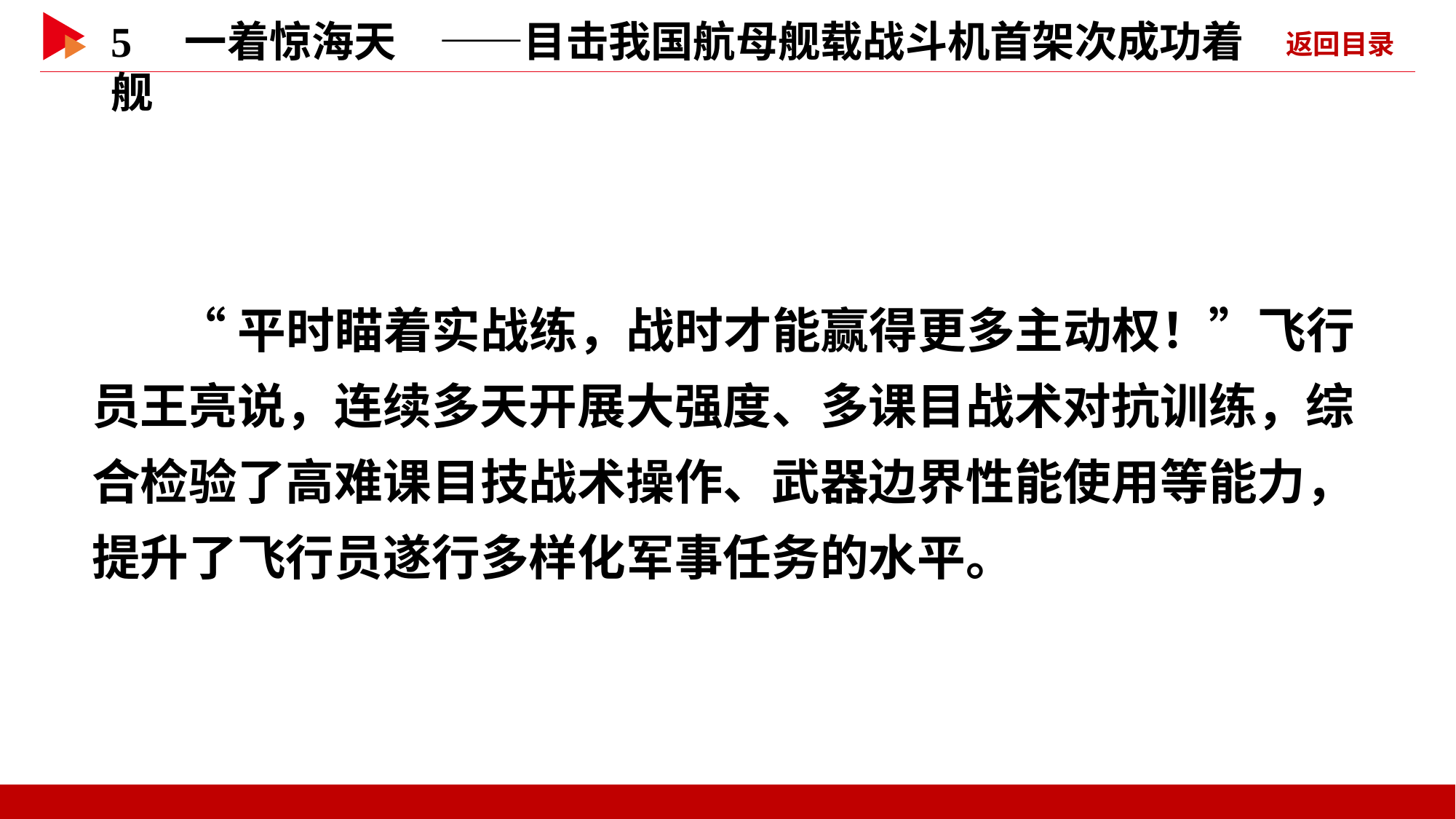

“平时瞄着实战练，战时才能赢得更多主动权！”飞行员王亮说，连续多天开展大强度、多课目战术对抗训练，综合检验了高难课目技战术操作、武器边界性能使用等能力，提升了飞行员遂行多样化军事任务的水平。